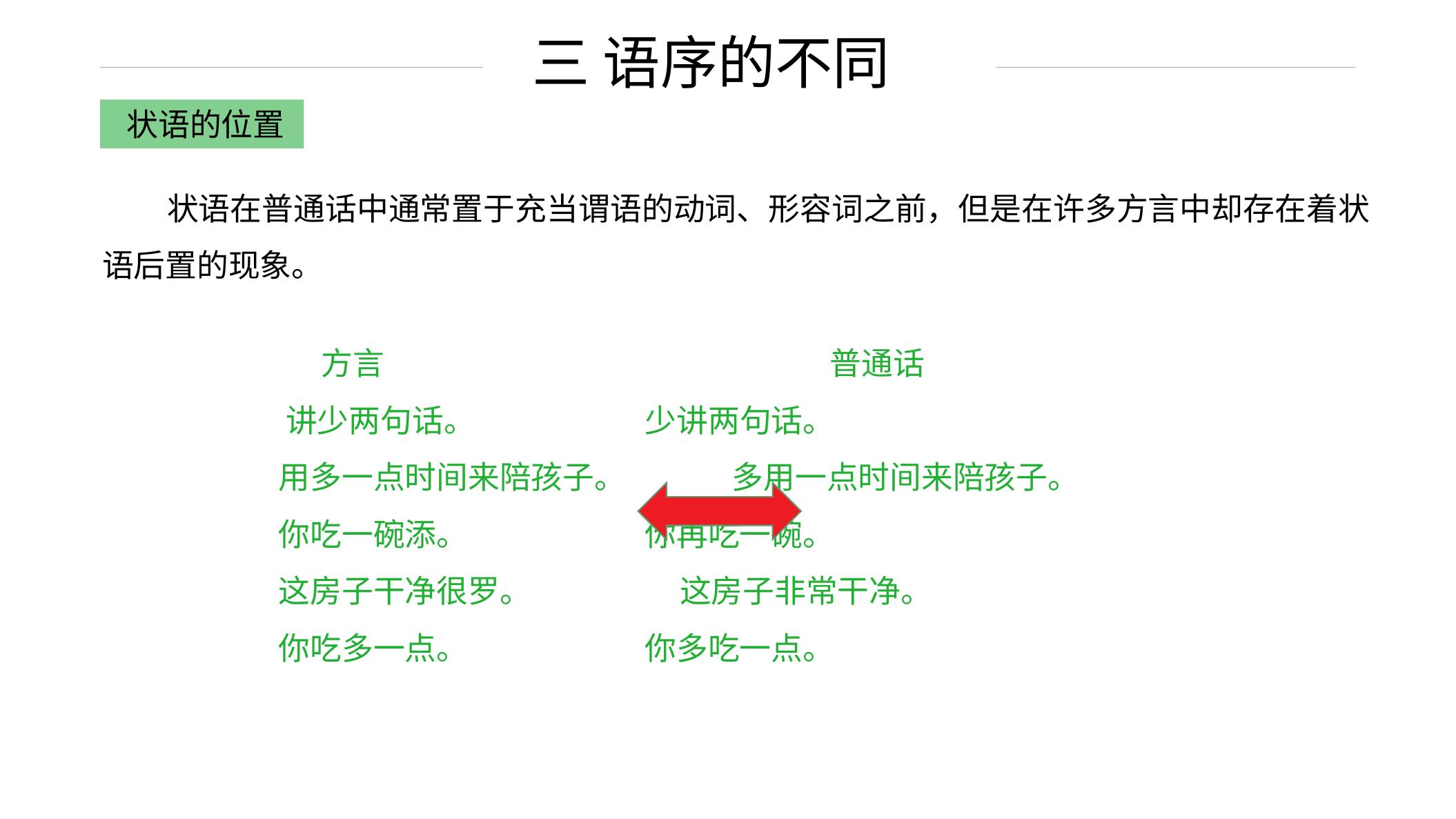

三 语序的不同

状语的位置
        状语在普通话中通常置于充当谓语的动词、形容词之前，但是在许多方言中却存在着状语后置的现象。
        方言　　　　　　　　　　　　　     普通话
   讲少两句话。                        少讲两句话。
  用多一点时间来陪孩子。               多用一点时间来陪孩子。
  你吃一碗添。                         你再吃一碗。
  这房子干净很罗。                     这房子非常干净。
  你吃多一点。                         你多吃一点。